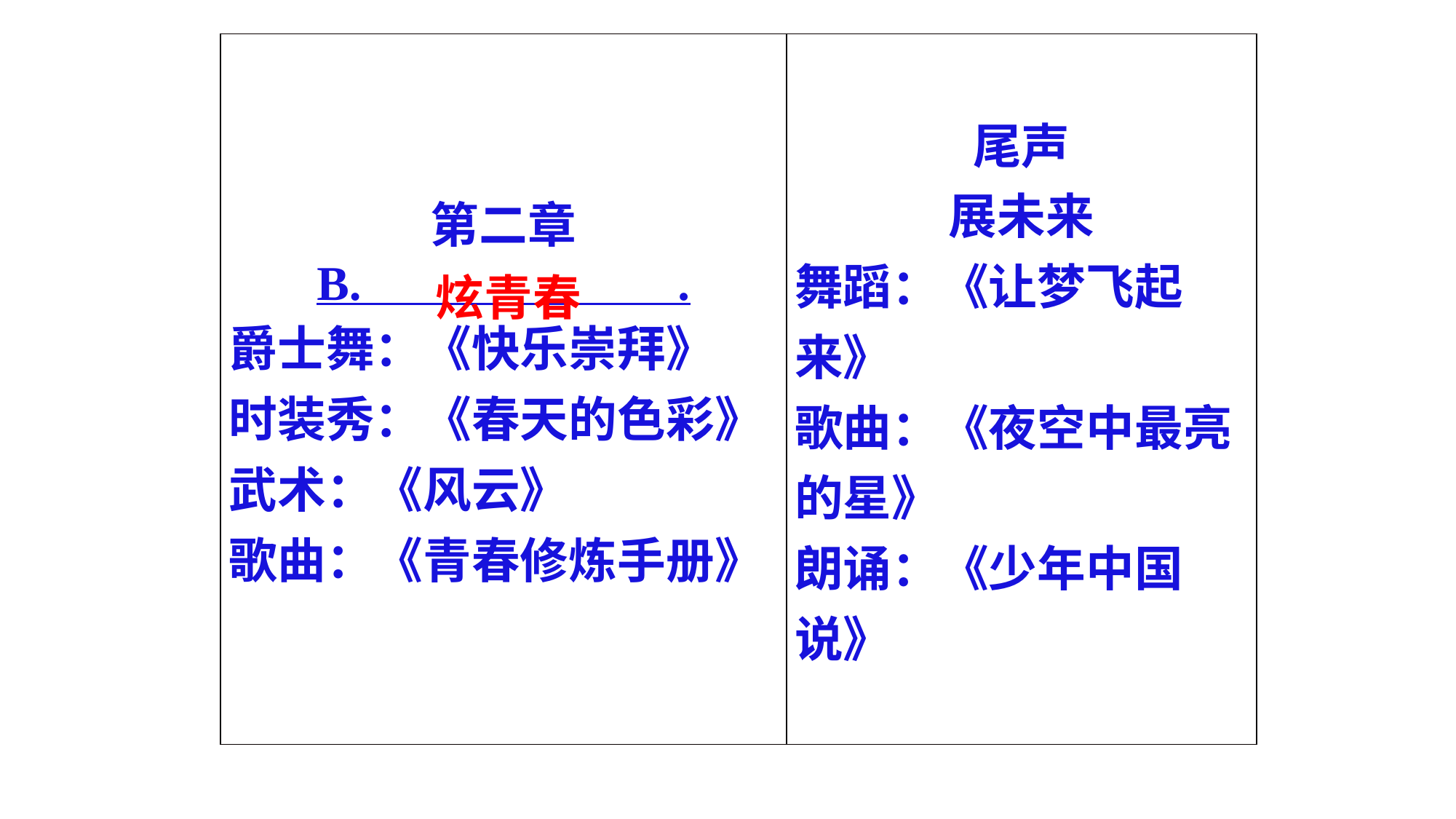

| 第二章 B. . 爵士舞：《快乐崇拜》 时装秀：《春天的色彩》 武术：《风云》 歌曲：《青春修炼手册》 | 尾声 展未来 舞蹈：《让梦飞起来》 歌曲：《夜空中最亮的星》 朗诵：《少年中国说》 |
| --- | --- |
炫青春